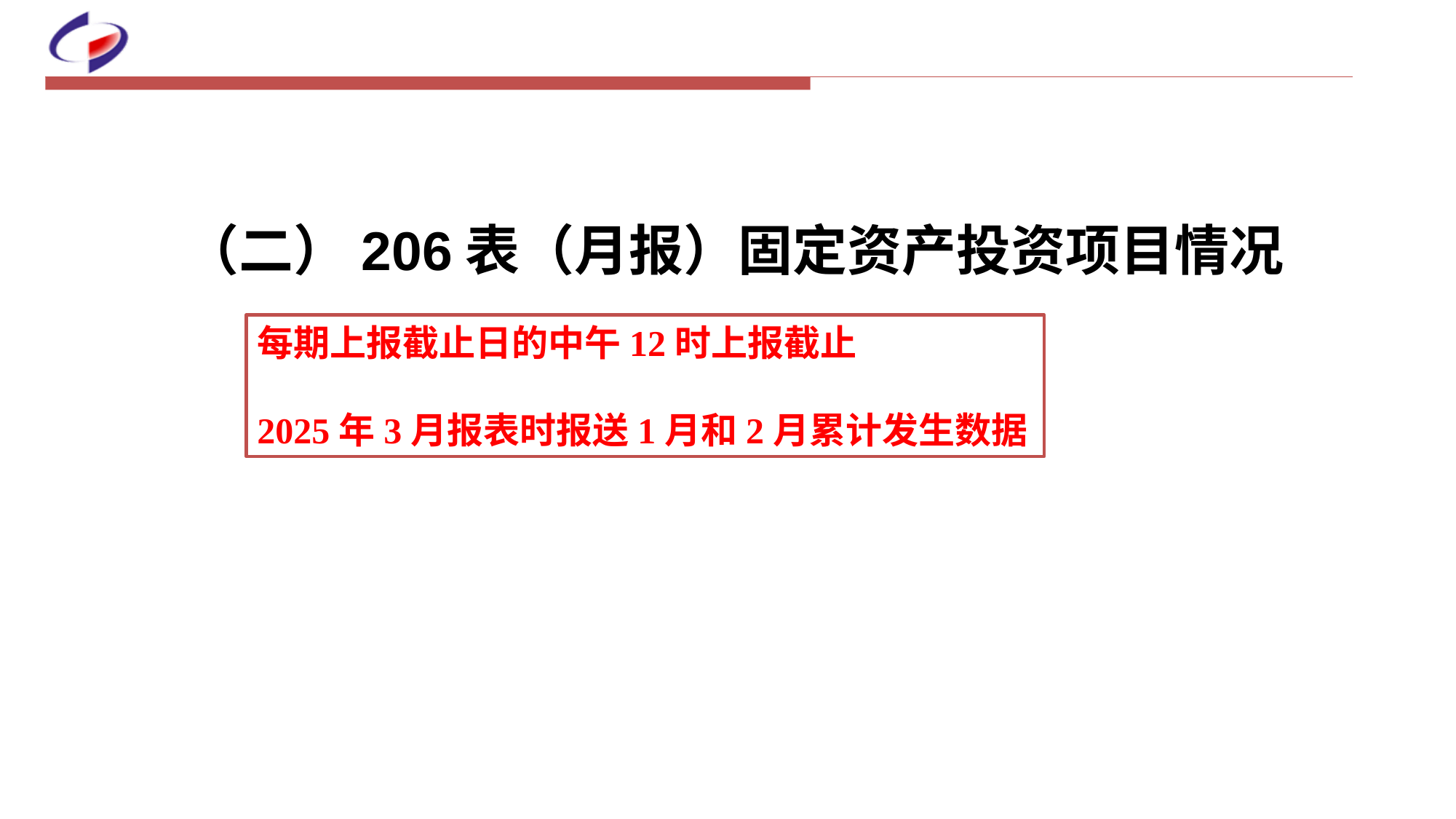

（二）206表（月报）固定资产投资项目情况

每期上报截止日的中午12时上报截止

2025年3月报表时报送1月和2月累计发生数据